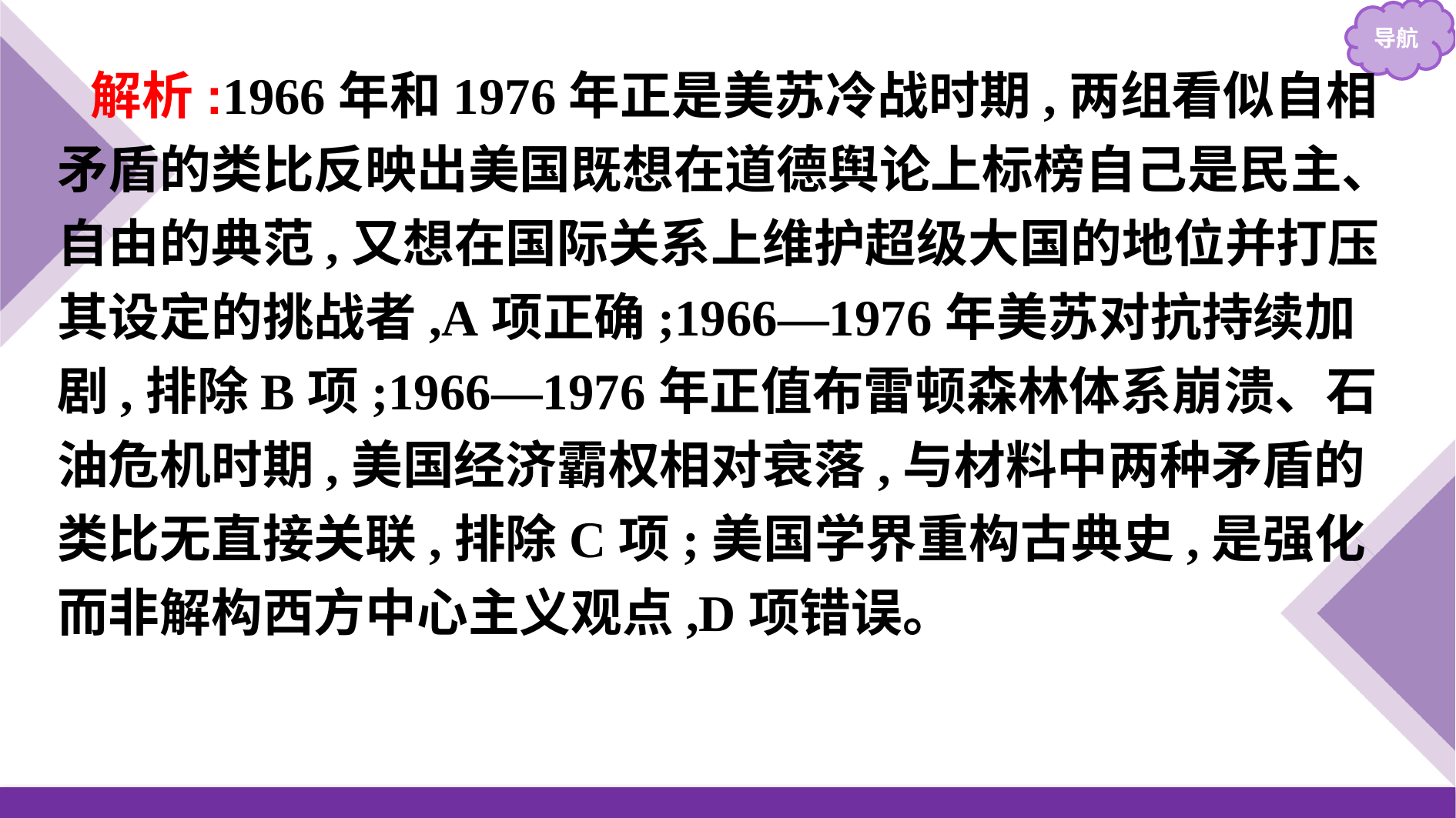

解析:1966年和1976年正是美苏冷战时期,两组看似自相矛盾的类比反映出美国既想在道德舆论上标榜自己是民主、自由的典范,又想在国际关系上维护超级大国的地位并打压其设定的挑战者,A项正确;1966—1976年美苏对抗持续加剧,排除B项;1966—1976年正值布雷顿森林体系崩溃、石油危机时期,美国经济霸权相对衰落,与材料中两种矛盾的类比无直接关联,排除C项;美国学界重构古典史,是强化而非解构西方中心主义观点,D项错误。